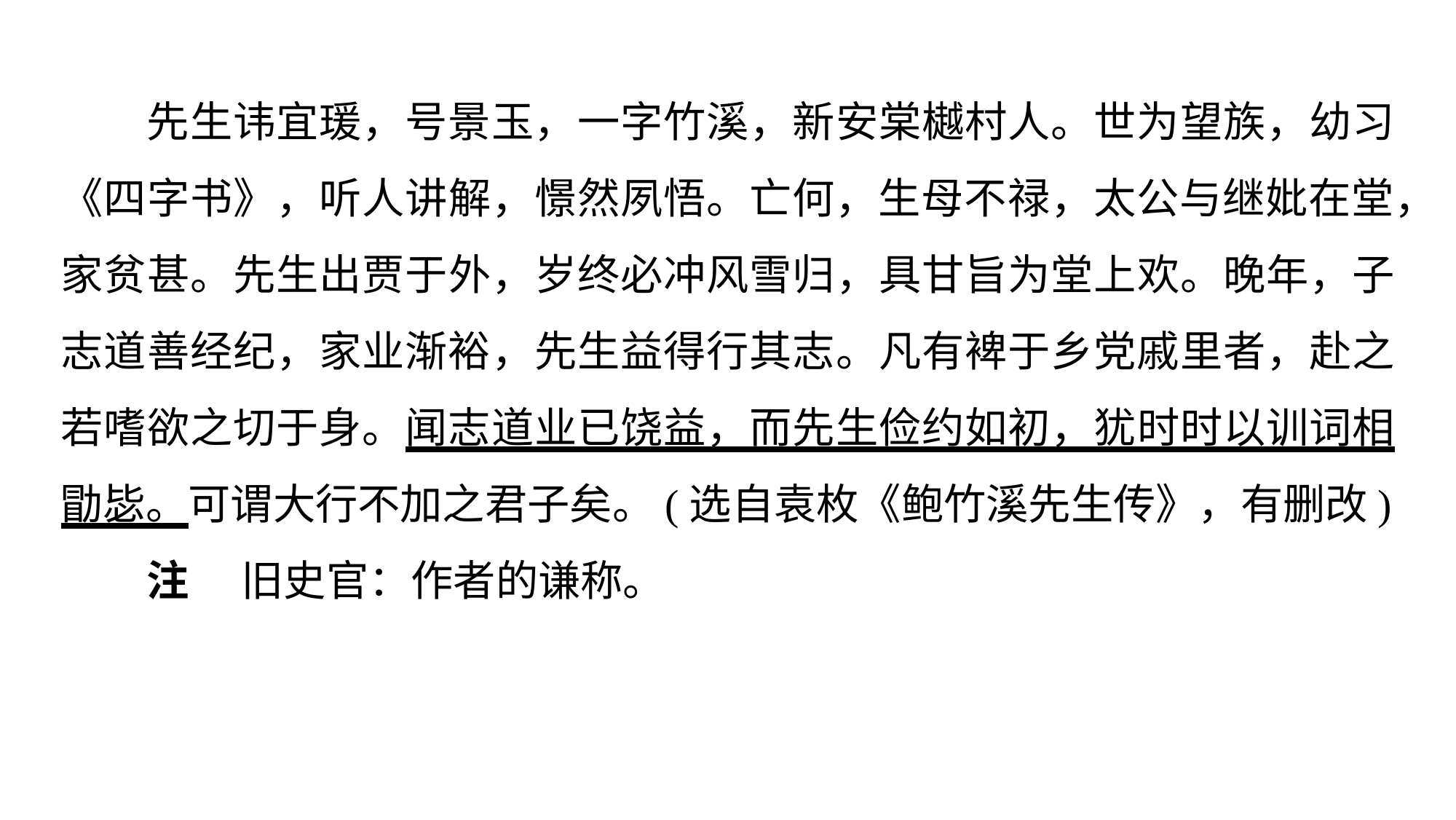

先生讳宜瑗，号景玉，一字竹溪，新安棠樾村人。世为望族，幼习《四字书》，听人讲解，憬然夙悟。亡何，生母不禄，太公与继妣在堂，家贫甚。先生出贾于外，岁终必冲风雪归，具甘旨为堂上欢。晚年，子志道善经纪，家业渐裕，先生益得行其志。凡有裨于乡党戚里者，赴之若嗜欲之切于身。闻志道业已饶益，而先生俭约如初，犹时时以训词相勖毖。可谓大行不加之君子矣。(选自袁枚《鲍竹溪先生传》，有删改)
注 　旧史官：作者的谦称。